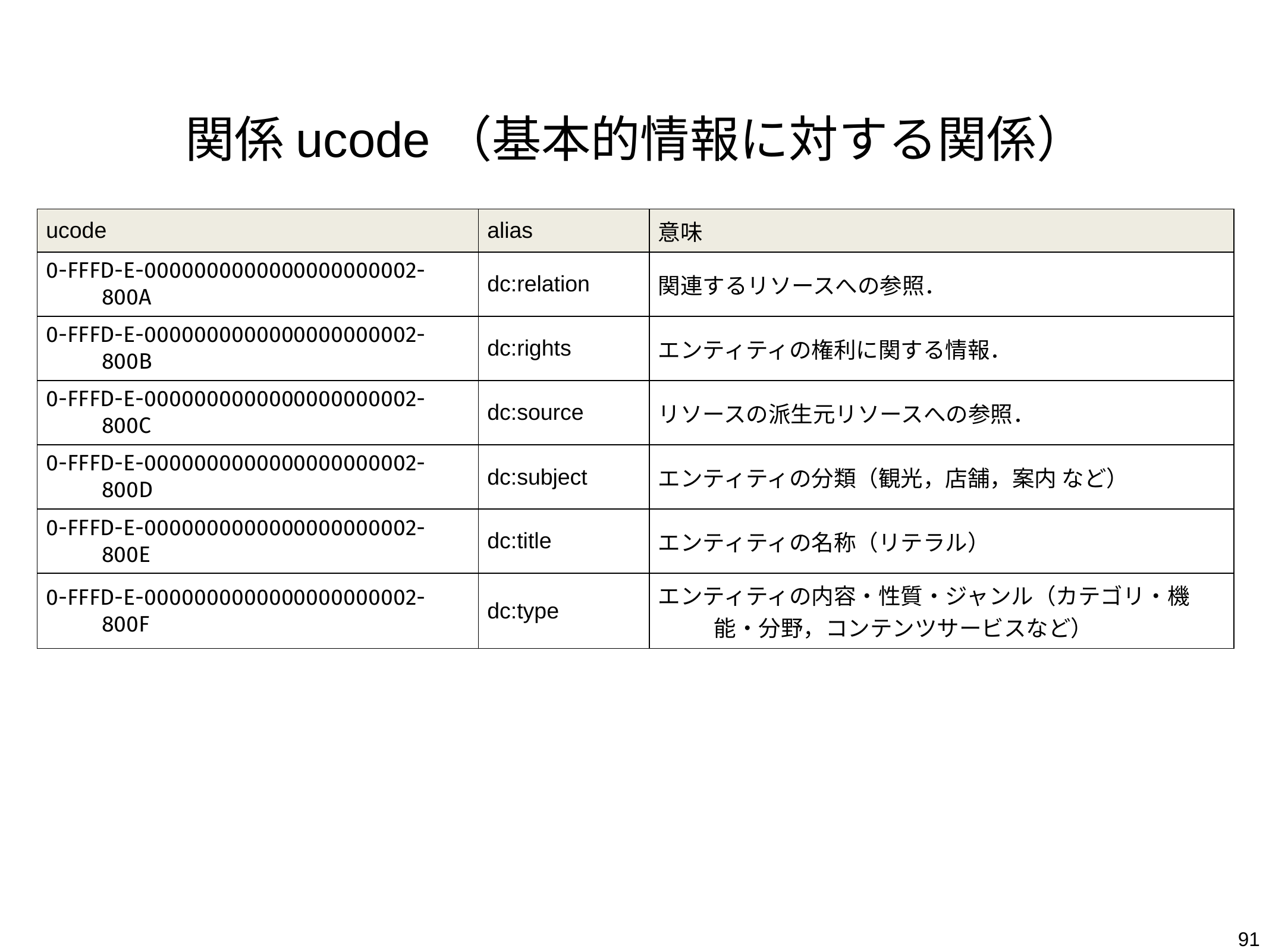

# 関係ucode（基本的情報に対する関係）
| ucode | alias | 意味 |
| --- | --- | --- |
| 0-FFFD-E-0000000000000000000002-800A | dc:relation | 関連するリソースへの参照． |
| 0-FFFD-E-0000000000000000000002-800B | dc:rights | エンティティの権利に関する情報． |
| 0-FFFD-E-0000000000000000000002-800C | dc:source | リソースの派生元リソースへの参照． |
| 0-FFFD-E-0000000000000000000002-800D | dc:subject | エンティティの分類（観光，店舗，案内 など） |
| 0-FFFD-E-0000000000000000000002-800E | dc:title | エンティティの名称（リテラル） |
| 0-FFFD-E-0000000000000000000002-800F | dc:type | エンティティの内容・性質・ジャンル（カテゴリ・機能・分野，コンテンツサービスなど） |
91